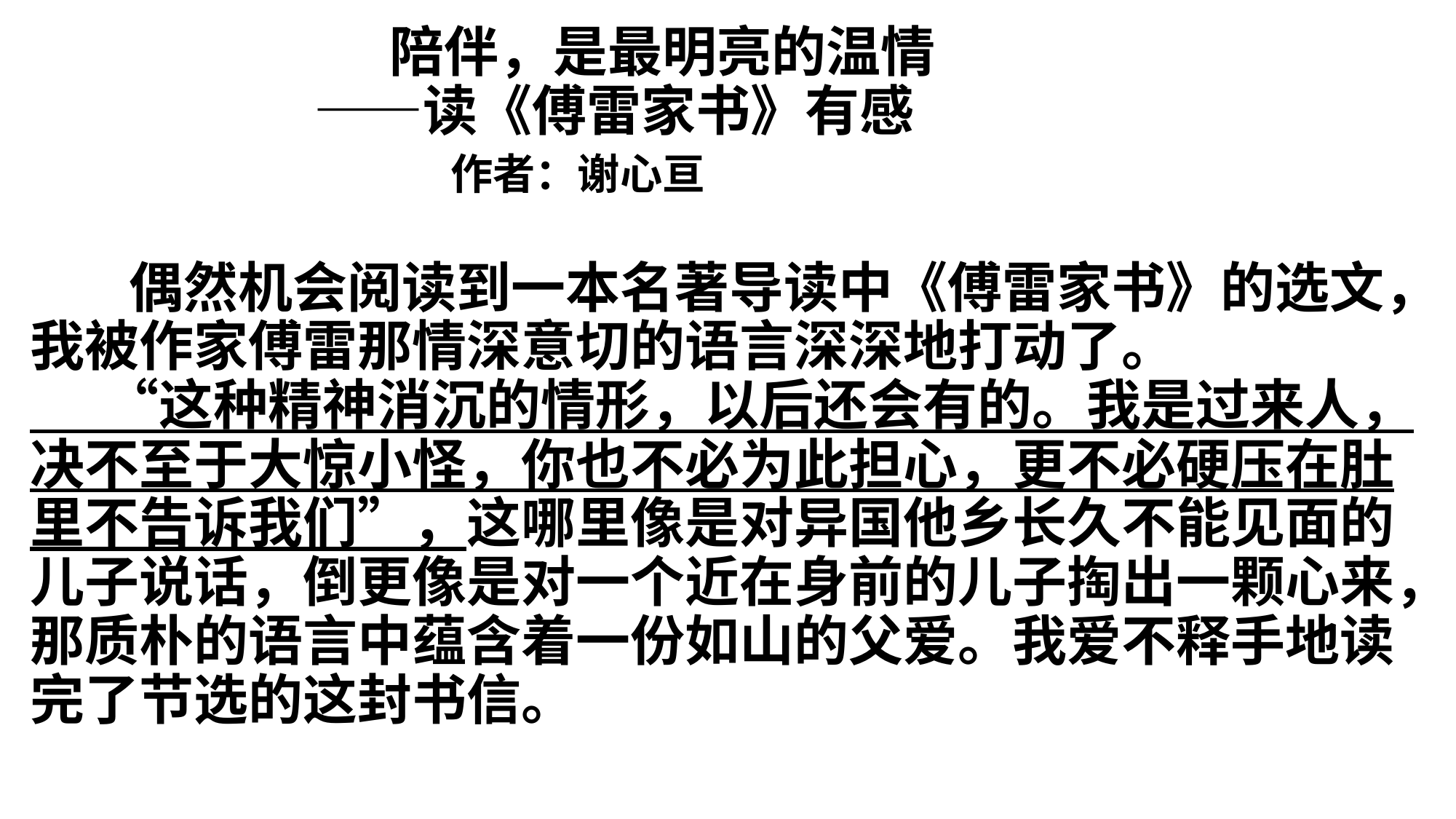

# 陪伴，是最明亮的温情 ——读《傅雷家书》有感 作者：谢心亘 偶然机会阅读到一本名著导读中《傅雷家书》的选文，我被作家傅雷那情深意切的语言深深地打动了。 “这种精神消沉的情形，以后还会有的。我是过来人，决不至于大惊小怪，你也不必为此担心，更不必硬压在肚里不告诉我们”，这哪里像是对异国他乡长久不能见面的儿子说话，倒更像是对一个近在身前的儿子掏出一颗心来，那质朴的语言中蕴含着一份如山的父爱。我爱不释手地读完了节选的这封书信。